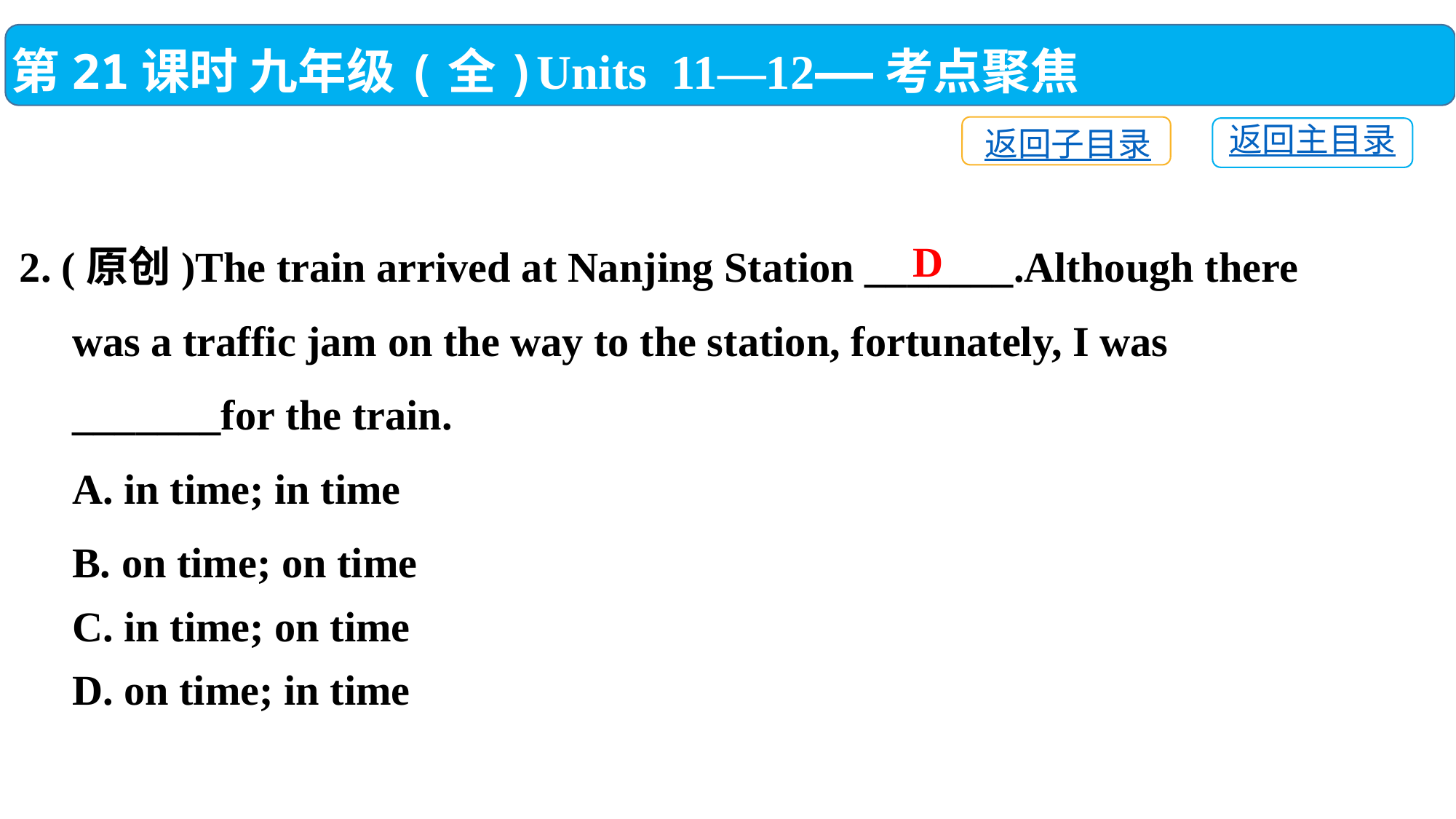

第21课时 九年级(全)Units  11—12——考点聚焦

返回子目录
返回主目录
2. (原创)The train arrived at Nanjing Station _______.Although there
     was a traffic jam on the way to the station, fortunately, I was
     _______for the train.
     A. in time; in time
     B. on time; on time
     C. in time; on time
     D. on time; in time

D